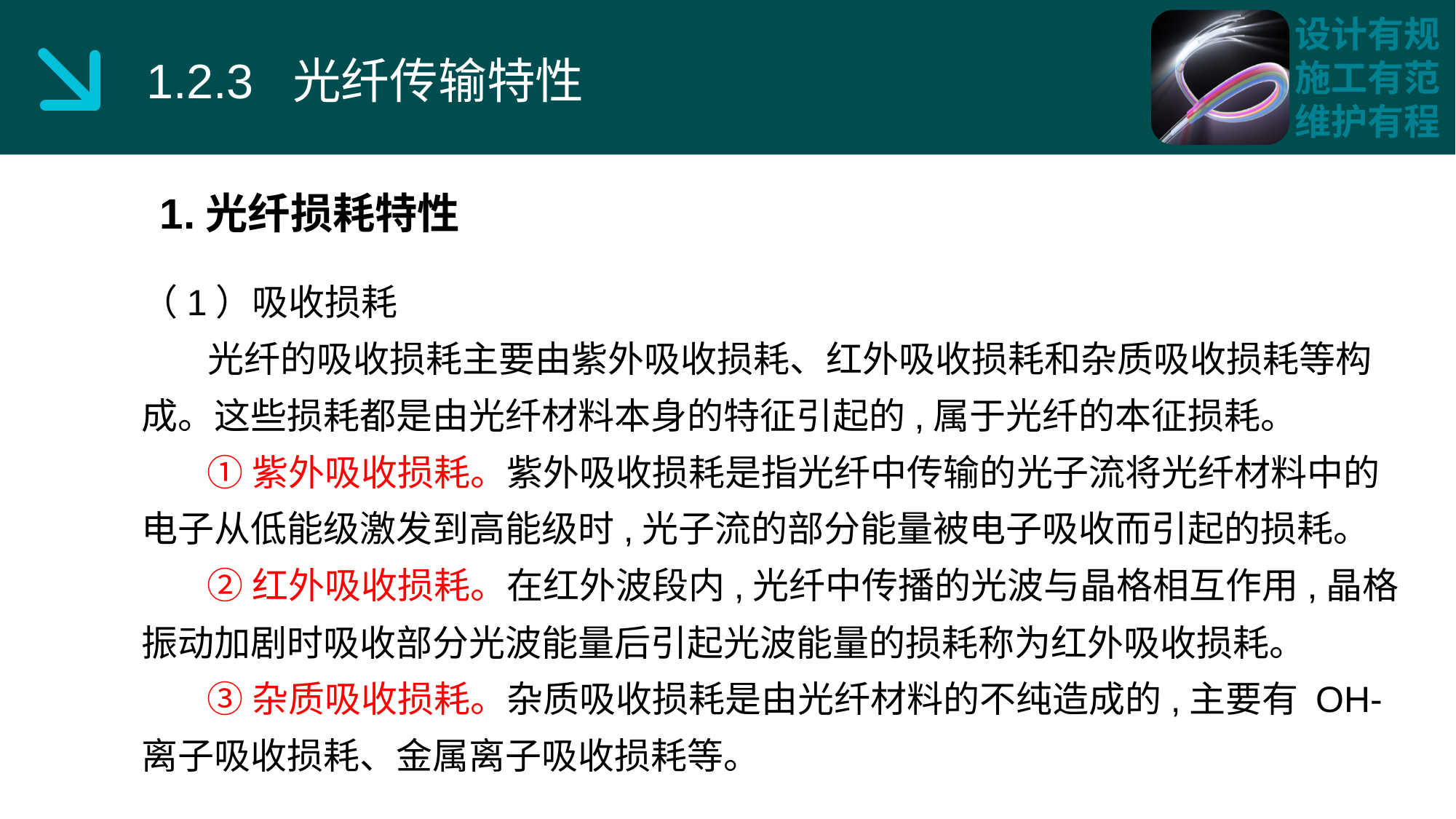

1.2.3  光纤传输特性

1.光纤损耗特性
（1）吸收损耗
       光纤的吸收损耗主要由紫外吸收损耗、红外吸收损耗和杂质吸收损耗等构成。这些损耗都是由光纤材料本身的特征引起的,属于光纤的本征损耗。
        ①紫外吸收损耗。紫外吸收损耗是指光纤中传输的光子流将光纤材料中的电子从低能级激发到高能级时,光子流的部分能量被电子吸收而引起的损耗。
        ②红外吸收损耗。在红外波段内,光纤中传播的光波与晶格相互作用,晶格振动加剧时吸收部分光波能量后引起光波能量的损耗称为红外吸收损耗。
        ③杂质吸收损耗。杂质吸收损耗是由光纤材料的不纯造成的,主要有 OH- 离子吸收损耗、金属离子吸收损耗等。